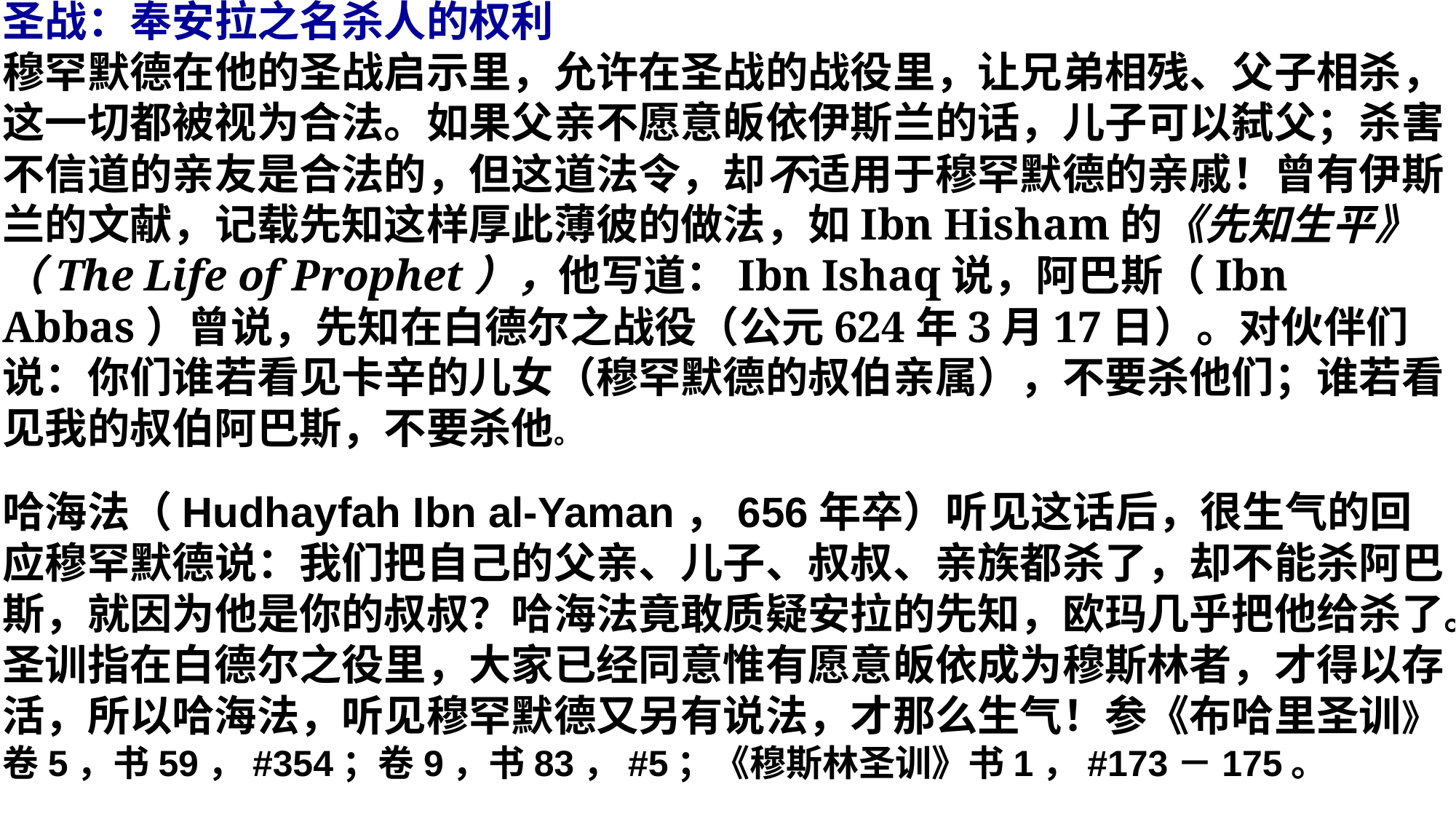

圣战：奉安拉之名杀人的权利
穆罕默德在他的圣战启示里，允许在圣战的战役里，让兄弟相残、父子相杀，这一切都被视为合法。如果父亲不愿意皈依伊斯兰的话，儿子可以弑父；杀害不信道的亲友是合法的，但这道法令，却不适用于穆罕默德的亲戚！曾有伊斯兰的文献，记载先知这样厚此薄彼的做法，如Ibn Hisham的《先知生平》（The Life of Prophet），他写道：Ibn Ishaq说，阿巴斯（Ibn Abbas）曾说，先知在白德尔之战役（公元624年3月17日）。对伙伴们说：你们谁若看见卡辛的儿女（穆罕默德的叔伯亲属），不要杀他们；谁若看见我的叔伯阿巴斯，不要杀他。

哈海法（Hudhayfah Ibn al-Yaman，656年卒）听见这话后，很生气的回应穆罕默德说：我们把自己的父亲、儿子、叔叔、亲族都杀了，却不能杀阿巴斯，就因为他是你的叔叔？哈海法竟敢质疑安拉的先知，欧玛几乎把他给杀了。圣训指在白德尔之役里，大家已经同意惟有愿意皈依成为穆斯林者，才得以存活，所以哈海法，听见穆罕默德又另有说法，才那么生气！参《布哈里圣训》卷5，书59，#354；卷9，书83，#5；《穆斯林圣训》书1，#173－175。